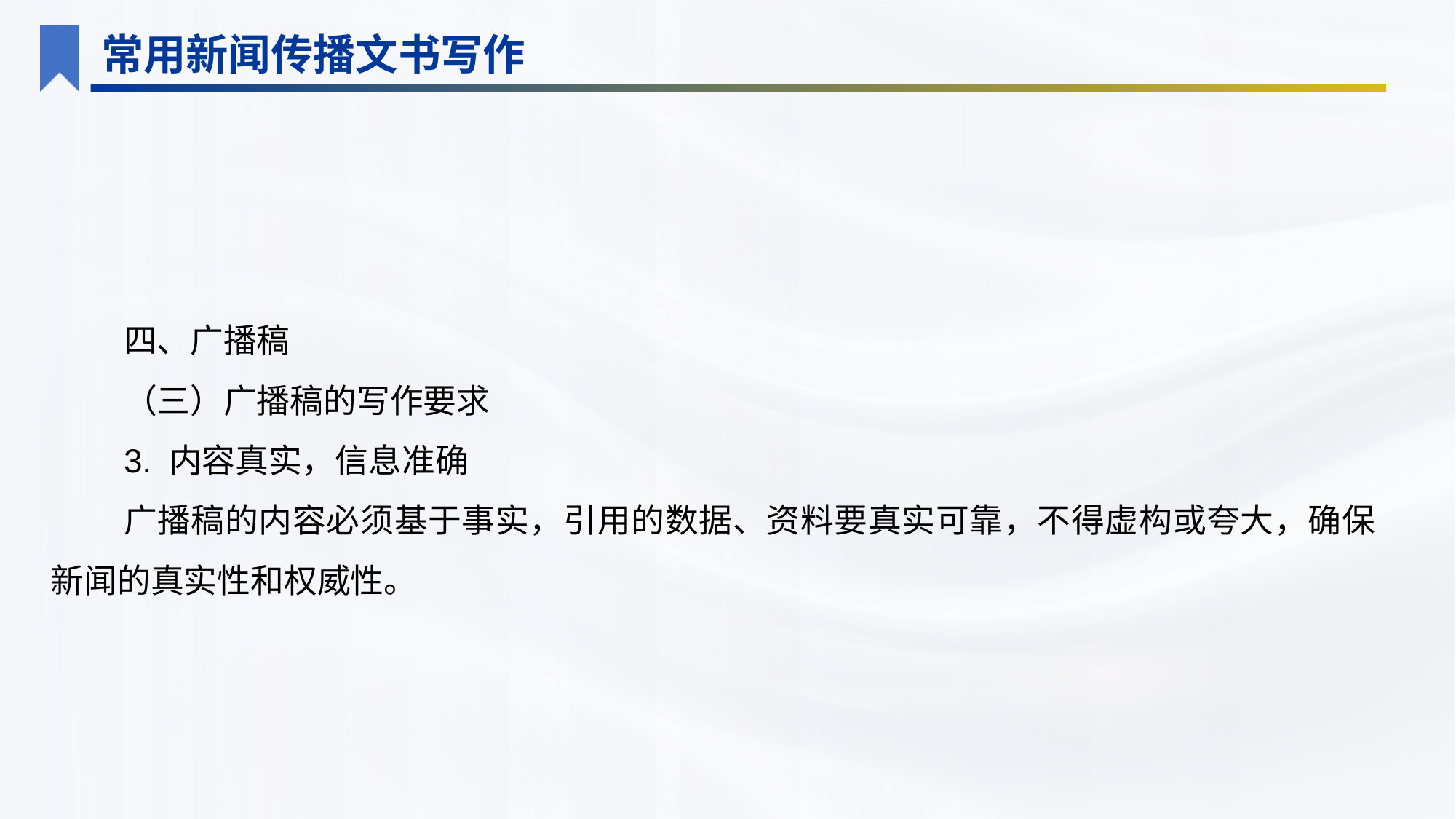

常用新闻传播文书写作
四、广播稿
（三）广播稿的写作要求
3. 内容真实，信息准确
广播稿的内容必须基于事实，引用的数据、资料要真实可靠，不得虚构或夸大，确保新闻的真实性和权威性。